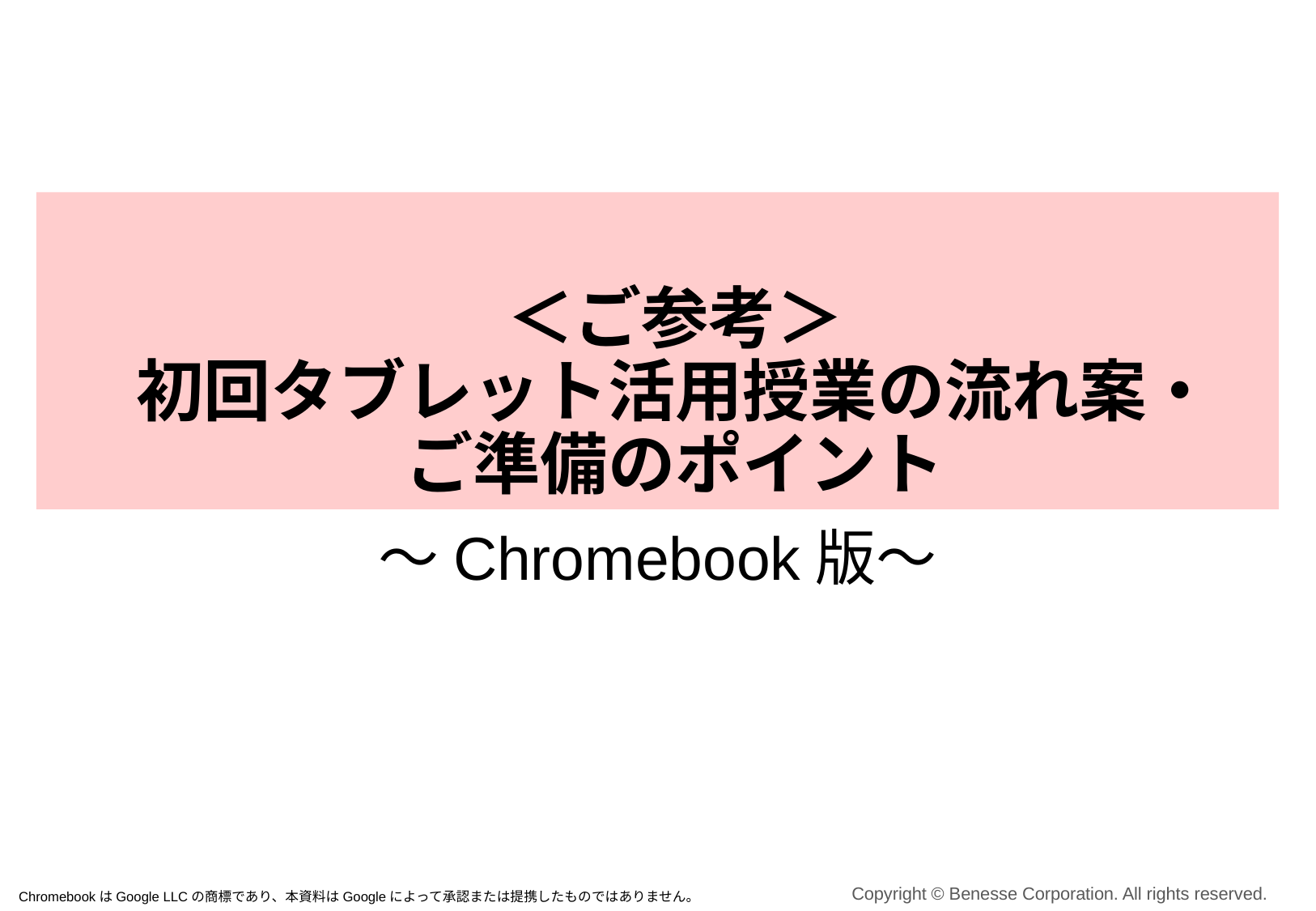

# ＜ご参考＞ 初回タブレット活用授業の流れ案・ ご準備のポイント
～Chromebook版～
ChromebookはGoogle LLCの商標であり、本資料はGoogleによって承認または提携したものではありません。​